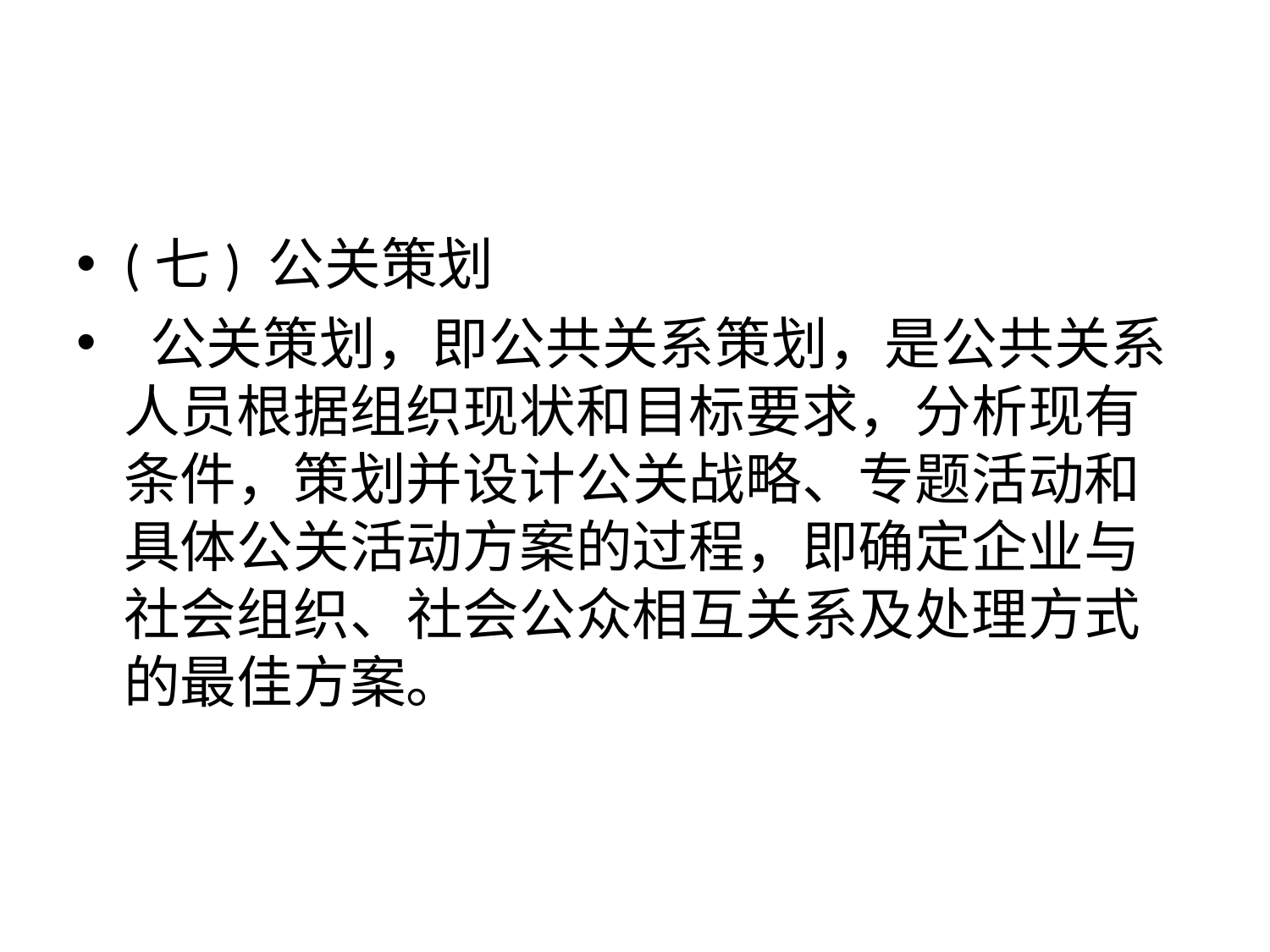

#
(七) 公关策划
 公关策划，即公共关系策划，是公共关系人员根据组织现状和目标要求，分析现有条件，策划并设计公关战略、专题活动和具体公关活动方案的过程，即确定企业与社会组织、社会公众相互关系及处理方式的最佳方案。